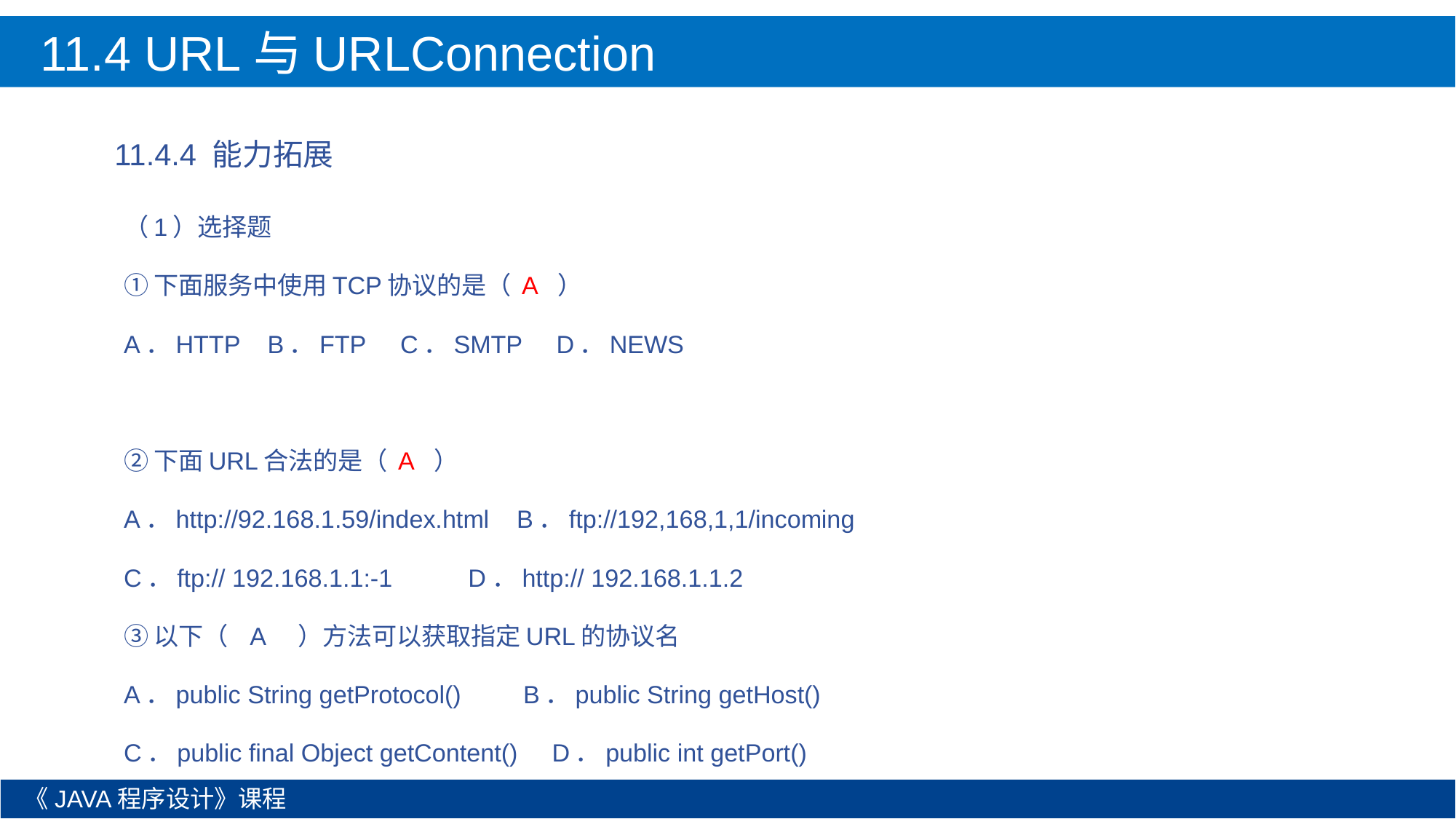

11.4 URL与URLConnection
11.4.4 能力拓展
（1）选择题
①下面服务中使用TCP协议的是（ A  ）
A．HTTP    B．FTP     C．SMTP     D．NEWS

②下面URL合法的是（ A  ）
A．http://92.168.1.59/index.html    B．ftp://192,168,1,1/incoming
C．ftp:// 192.168.1.1:-1           D．http:// 192.168.1.1.2
③以下（   A    ）方法可以获取指定URL的协议名
A．public String getProtocol()         B．public String getHost()
C．public final Object getContent()     D．public int getPort()
《JAVA程序设计》课程